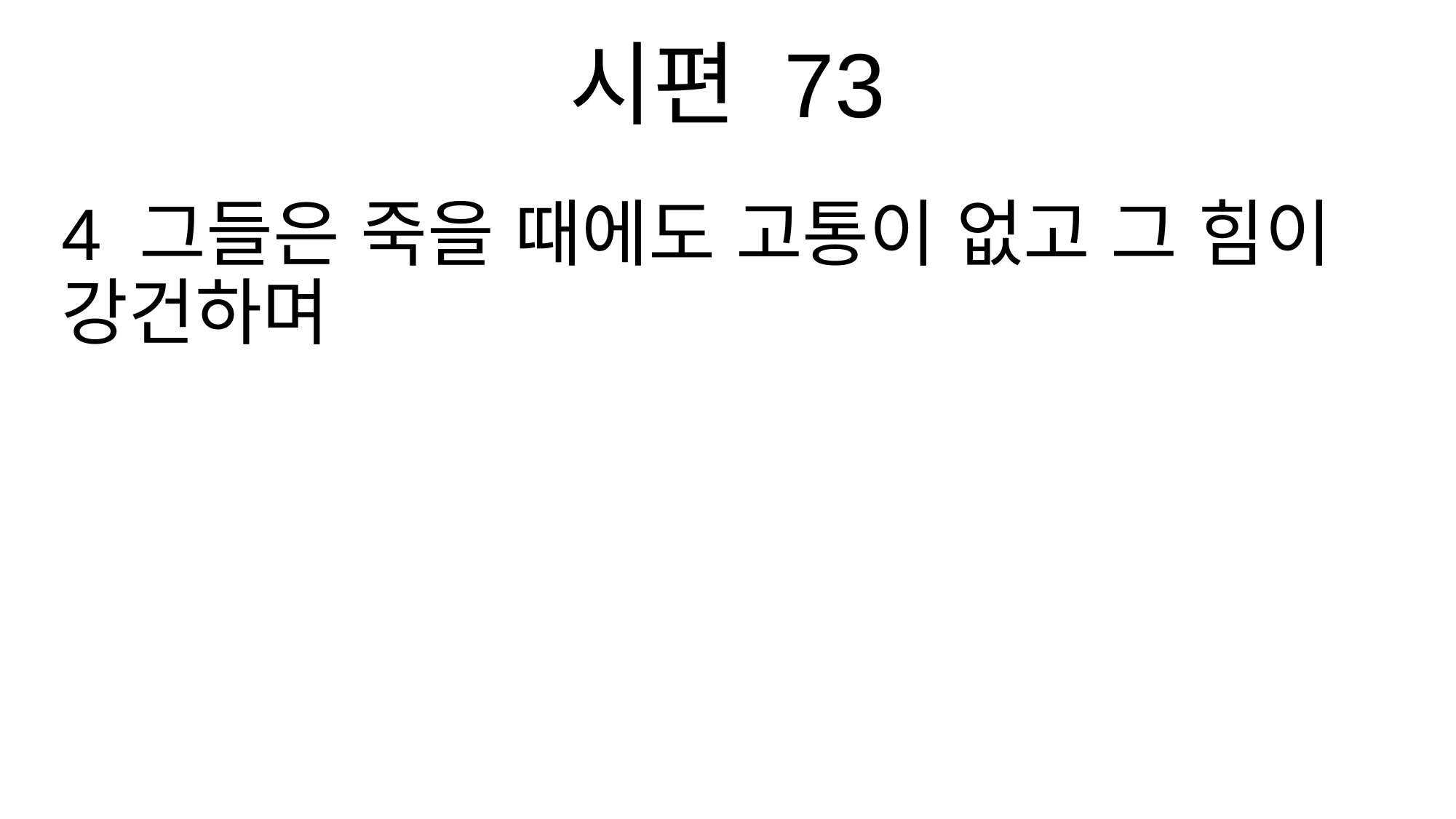

시편 73
4 그들은 죽을 때에도 고통이 없고 그 힘이 강건하며